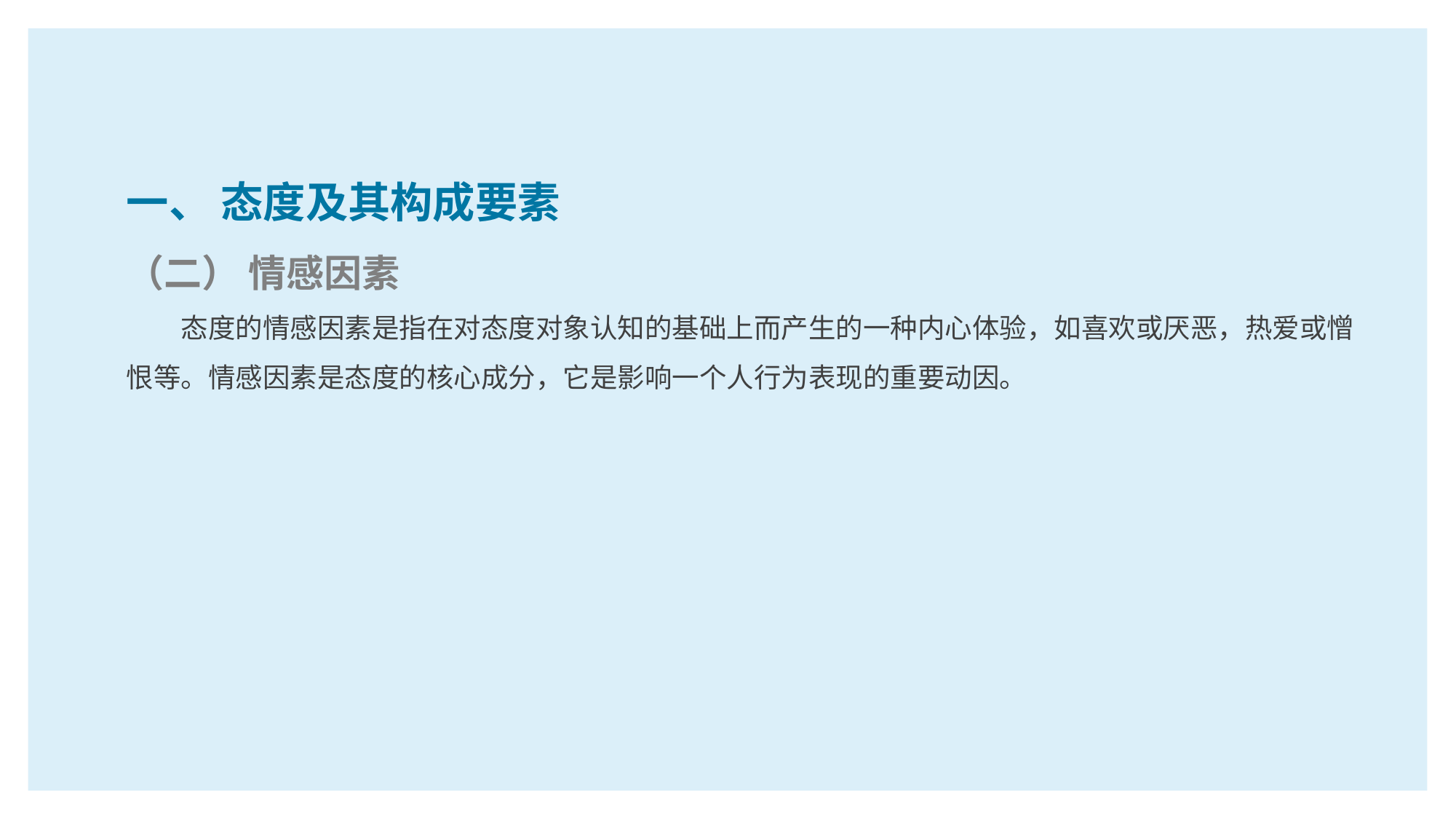

一、 态度及其构成要素
（二） 情感因素
态度的情感因素是指在对态度对象认知的基础上而产生的一种内心体验，如喜欢或厌恶，热爱或憎恨等。情感因素是态度的核心成分，它是影响一个人行为表现的重要动因。